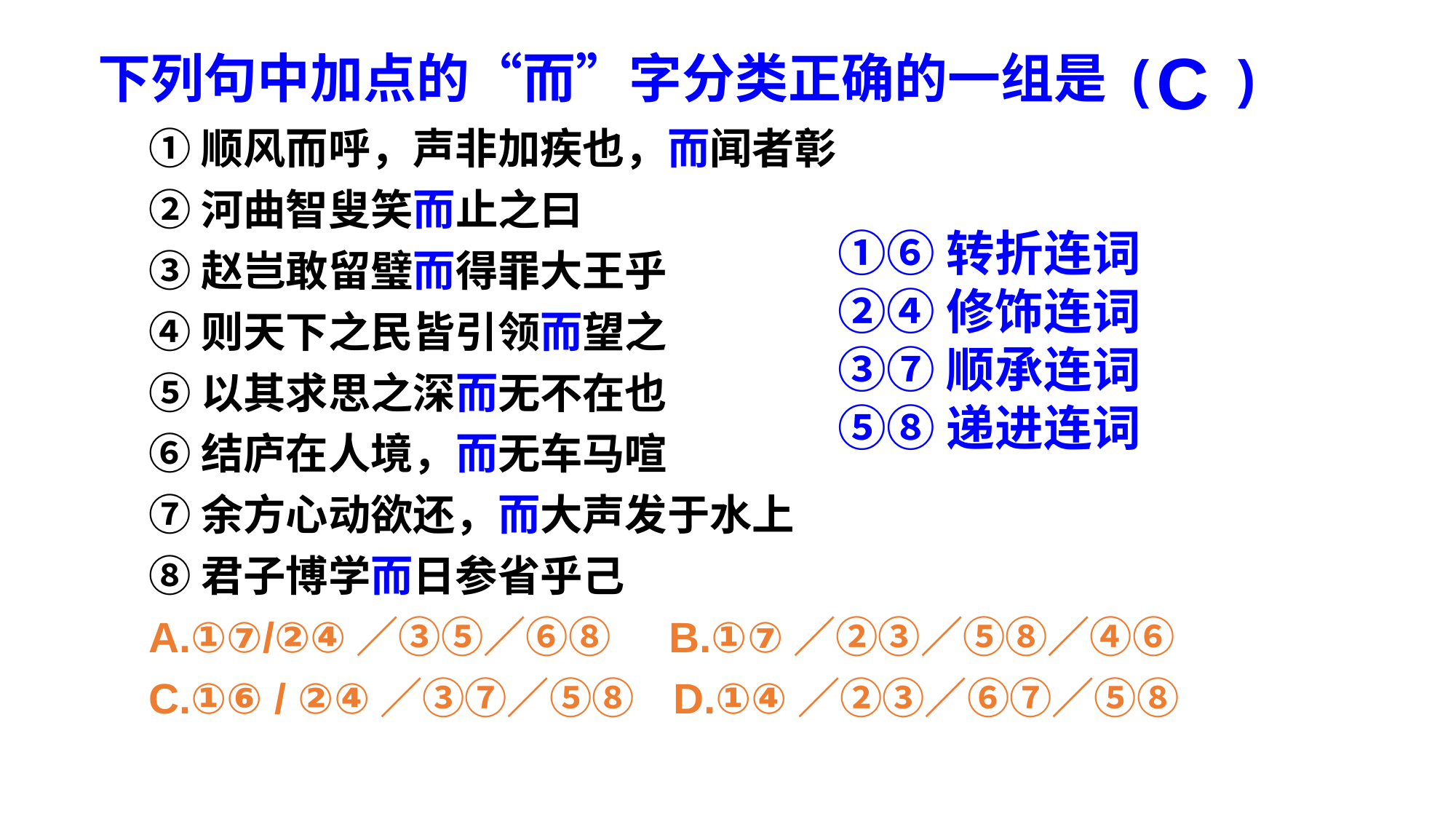

# 下列句中加点的“而”字分类正确的一组是 (      )
C
①顺风而呼，声非加疾也，而闻者彰
②河曲智叟笑而止之曰
③赵岂敢留璧而得罪大王乎
④则天下之民皆引领而望之
⑤以其求思之深而无不在也
⑥结庐在人境，而无车马喧
⑦余方心动欲还，而大声发于水上
⑧君子博学而日参省乎己
A.①⑦/②④／③⑤／⑥⑧     B.①⑦／②③／⑤⑧／④⑥
C.①⑥ / ②④／③⑦／⑤⑧   D.①④／②③／⑥⑦／⑤⑧
①⑥转折连词
②④修饰连词
③⑦顺承连词
⑤⑧递进连词